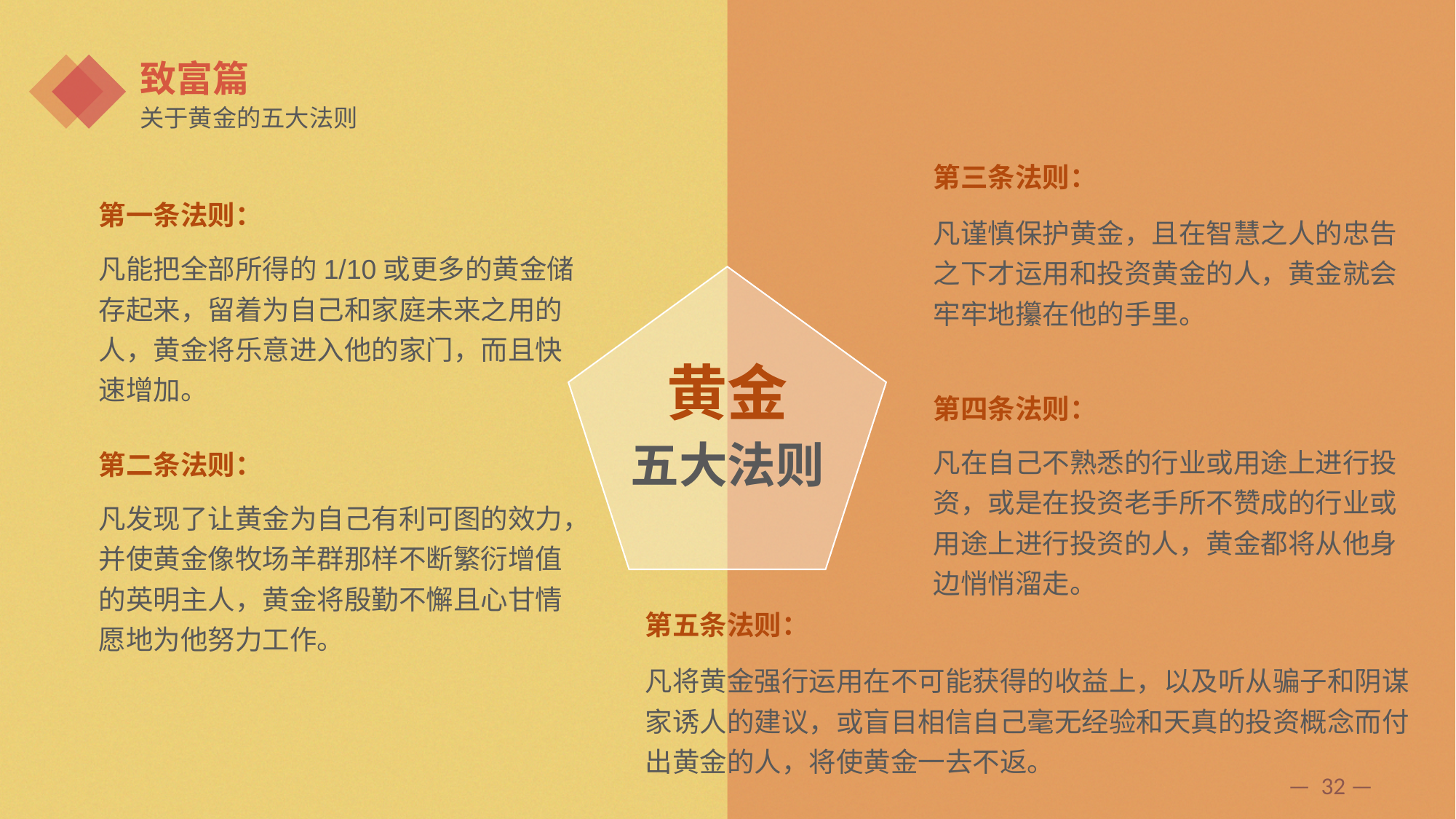

致富篇
关于黄金的五大法则
第三条法则：
第一条法则：
凡谨慎保护黄金，且在智慧之人的忠告之下才运用和投资黄金的人，黄金就会牢牢地攥在他的手里。
凡能把全部所得的1/10或更多的黄金储存起来，留着为自己和家庭未来之用的人，黄金将乐意进入他的家门，而且快速增加。

黄金
五大法则
第四条法则：
凡在自己不熟悉的行业或用途上进行投资，或是在投资老手所不赞成的行业或用途上进行投资的人，黄金都将从他身边悄悄溜走。
第二条法则：
凡发现了让黄金为自己有利可图的效力，并使黄金像牧场羊群那样不断繁衍增值的英明主人，黄金将殷勤不懈且心甘情愿地为他努力工作。
第五条法则：
凡将黄金强行运用在不可能获得的收益上，以及听从骗子和阴谋家诱人的建议，或盲目相信自己毫无经验和天真的投资概念而付出黄金的人，将使黄金一去不返。